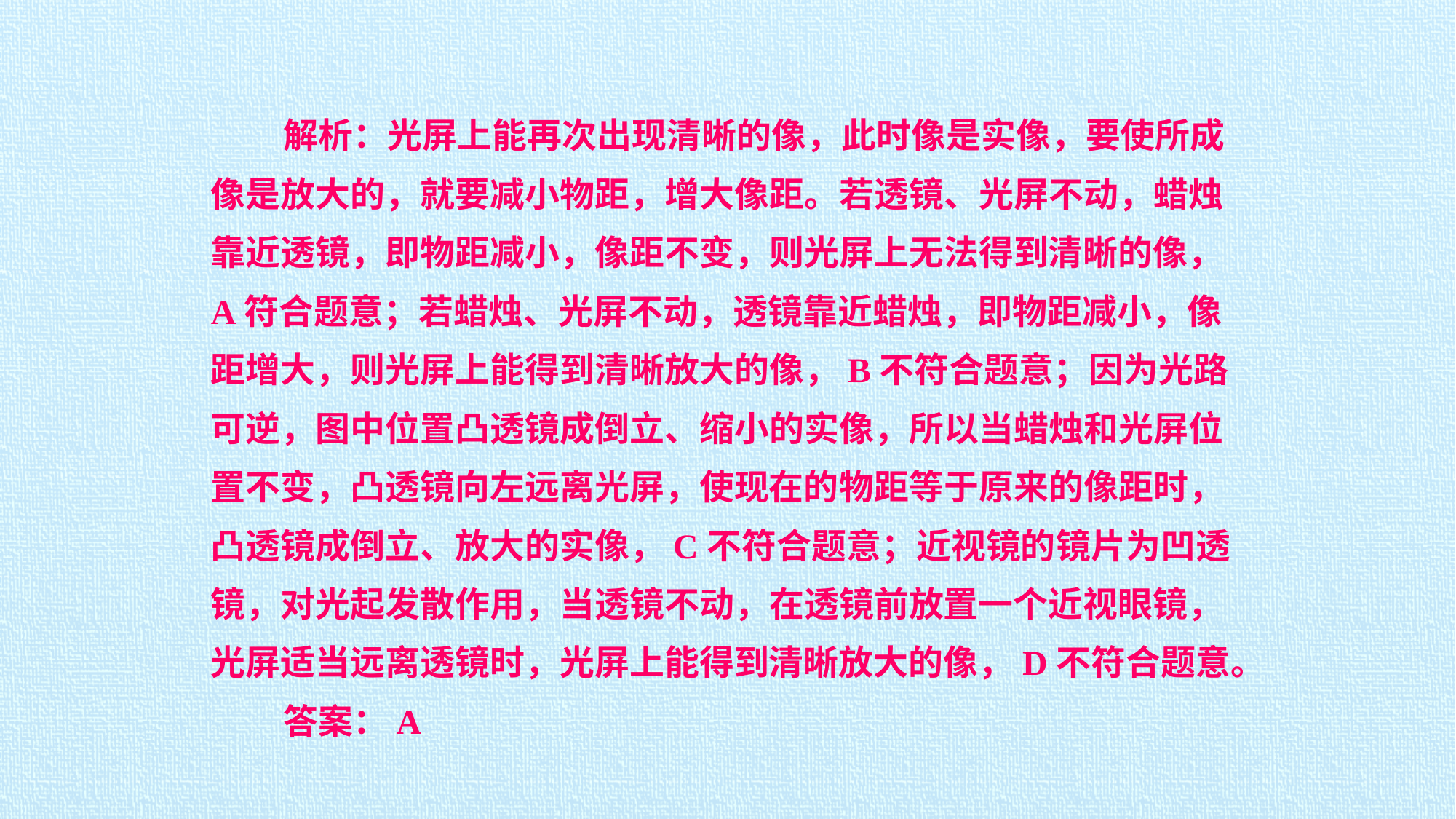

解析：光屏上能再次出现清晰的像，此时像是实像，要使所成像是放大的，就要减小物距，增大像距。若透镜、光屏不动，蜡烛靠近透镜，即物距减小，像距不变，则光屏上无法得到清晰的像，A符合题意；若蜡烛、光屏不动，透镜靠近蜡烛，即物距减小，像距增大，则光屏上能得到清晰放大的像，B不符合题意；因为光路可逆，图中位置凸透镜成倒立、缩小的实像，所以当蜡烛和光屏位置不变，凸透镜向左远离光屏，使现在的物距等于原来的像距时，凸透镜成倒立、放大的实像，C不符合题意；近视镜的镜片为凹透镜，对光起发散作用，当透镜不动，在透镜前放置一个近视眼镜，光屏适当远离透镜时，光屏上能得到清晰放大的像，D不符合题意。
        答案：A